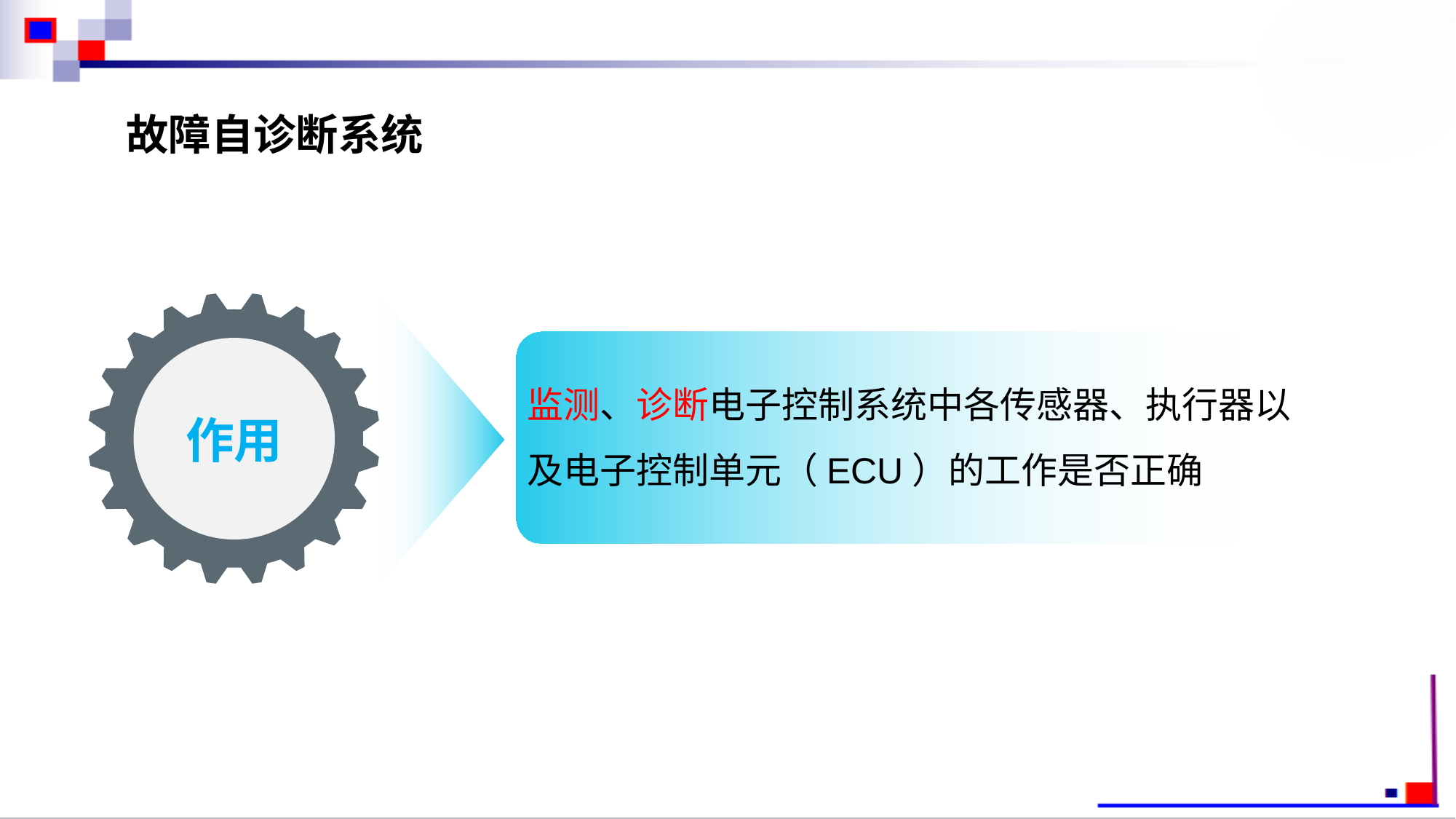

故障自诊断系统

作用

监测、诊断电子控制系统中各传感器、执行器以及电子控制单元（ECU）的工作是否正确